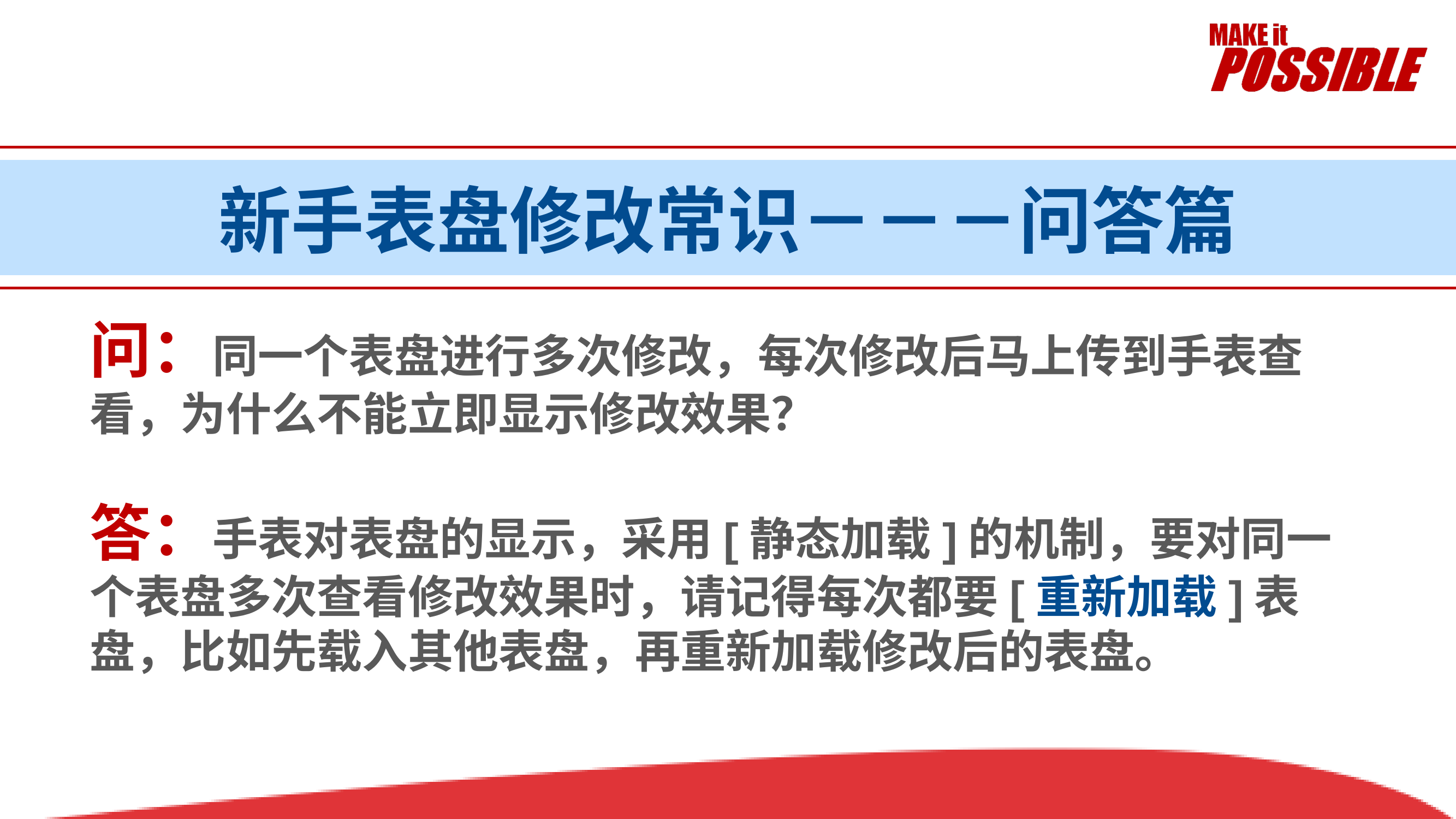

# 新手表盘修改常识－－－问答篇
问：同一个表盘进行多次修改，每次修改后马上传到手表查看，为什么不能立即显示修改效果？

答：手表对表盘的显示，采用[静态加载]的机制，要对同一个表盘多次查看修改效果时，请记得每次都要[重新加载]表盘，比如先载入其他表盘，再重新加载修改后的表盘。